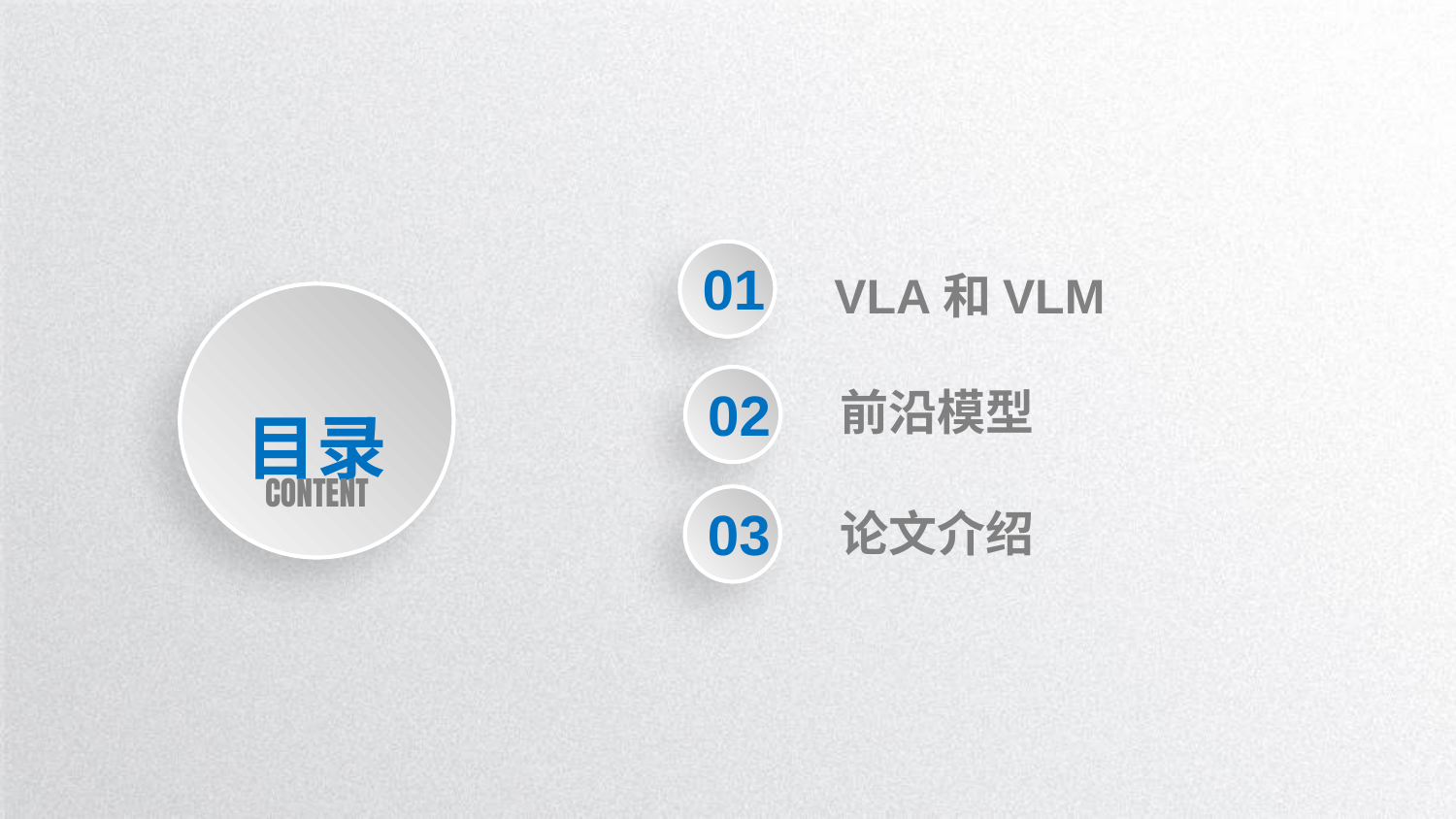

01
VLA和VLM

目录
CONTENT

02
前沿模型

03
论文介绍